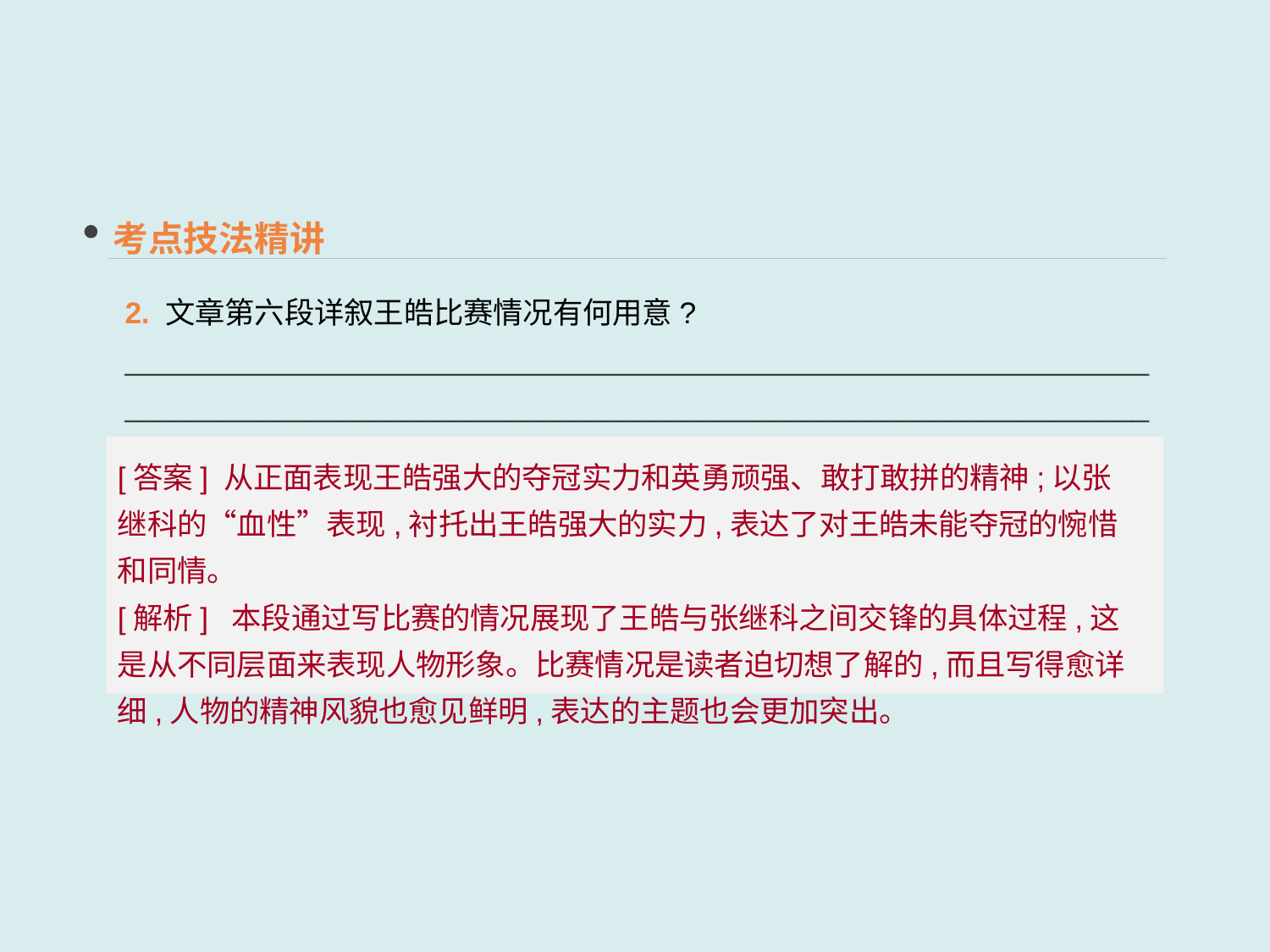

考点技法精讲

2. 文章第六段详叙王皓比赛情况有何用意?
____________________________________________________________________________________________________________________________________________________________

[答案] 从正面表现王皓强大的夺冠实力和英勇顽强、敢打敢拼的精神;以张继科的“血性”表现,衬托出王皓强大的实力,表达了对王皓未能夺冠的惋惜和同情。
[解析]  本段通过写比赛的情况展现了王皓与张继科之间交锋的具体过程,这是从不同层面来表现人物形象。比赛情况是读者迫切想了解的,而且写得愈详细,人物的精神风貌也愈见鲜明,表达的主题也会更加突出。